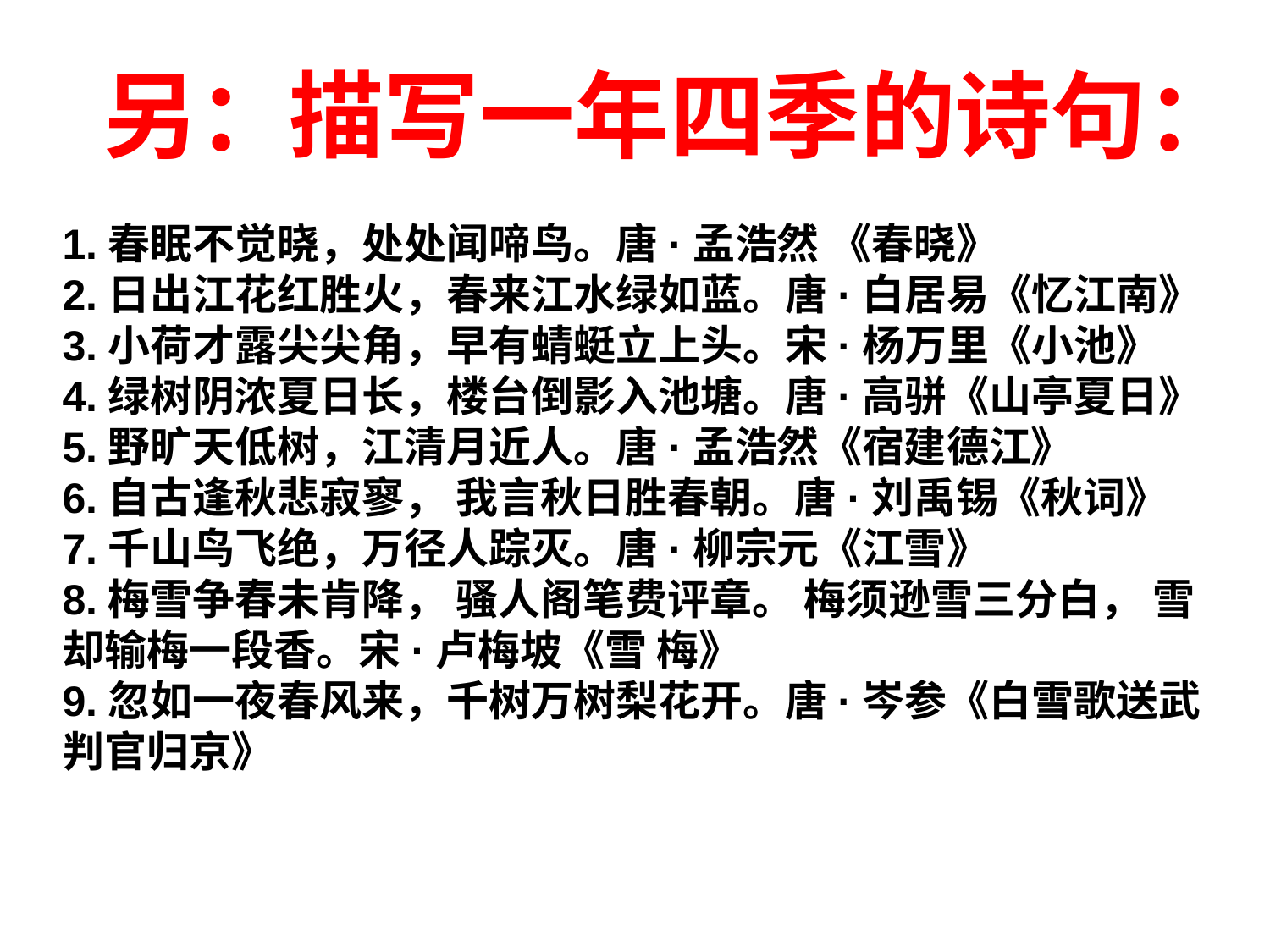

另：
描写一年四季的诗句：
1.春眠不觉晓，处处闻啼鸟。唐·孟浩然 《春晓》
2.日出江花红胜火，春来江水绿如蓝。唐·白居易《忆江南》
3.小荷才露尖尖角，早有蜻蜓立上头。宋·杨万里《小池》
4.绿树阴浓夏日长，楼台倒影入池塘。唐·高骈《山亭夏日》
5.野旷天低树，江清月近人。唐·孟浩然《宿建德江》
6.自古逢秋悲寂寥， 我言秋日胜春朝。唐·刘禹锡《秋词》
7.千山鸟飞绝，万径人踪灭。唐·柳宗元《江雪》
8.梅雪争春未肯降， 骚人阁笔费评章。 梅须逊雪三分白， 雪却输梅一段香。宋·卢梅坡《雪 梅》
9.忽如一夜春风来，千树万树梨花开。唐·岑参《白雪歌送武判官归京》